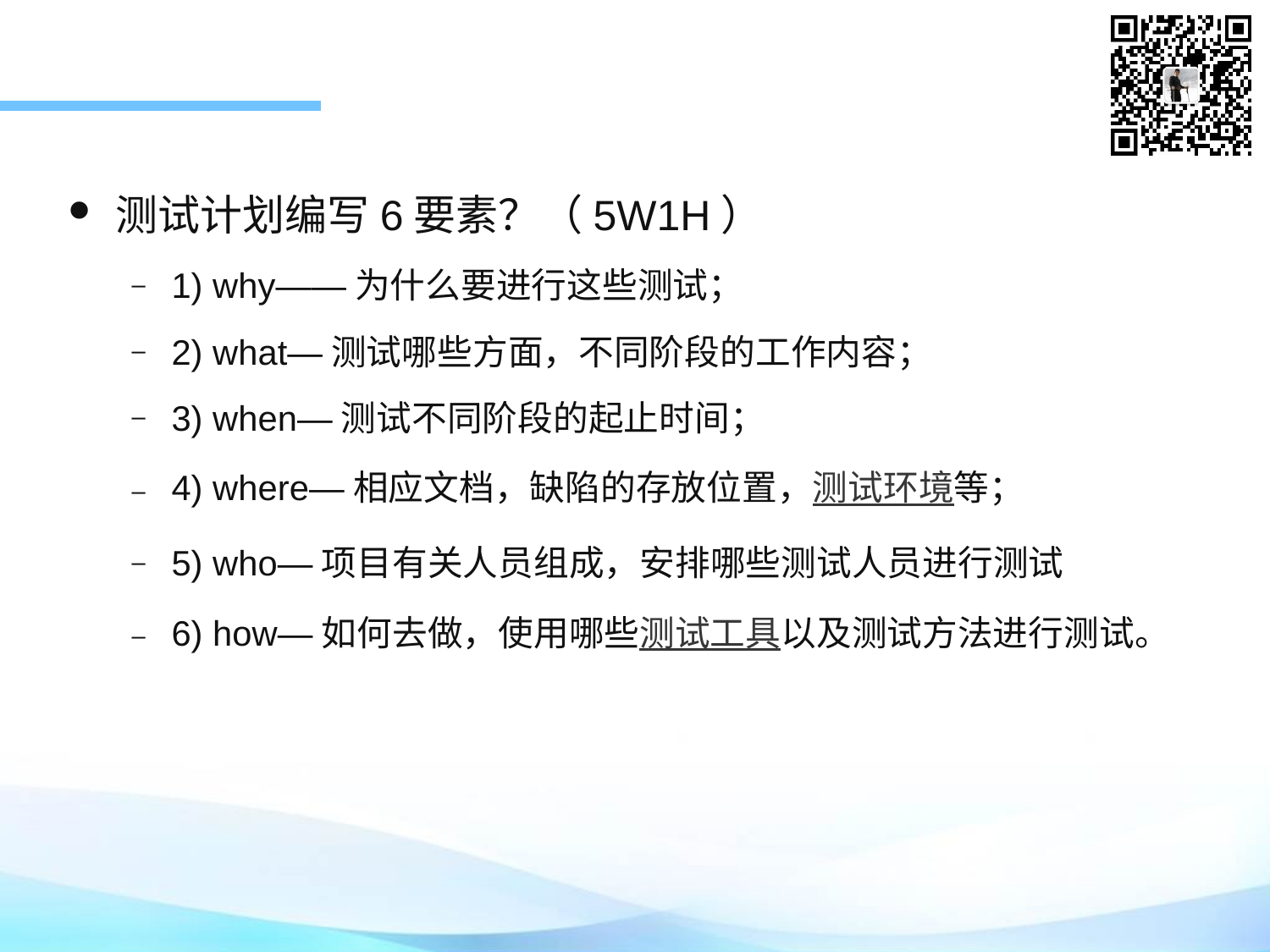

测试计划编写6要素？（5W1H）
1) why——为什么要进行这些测试；
2) what—测试哪些方面，不同阶段的工作内容；
3) when—测试不同阶段的起止时间；
4) where—相应文档，缺陷的存放位置，测试环境等；
5) who—项目有关人员组成，安排哪些测试人员进行测试
6) how—如何去做，使用哪些测试工具以及测试方法进行测试。